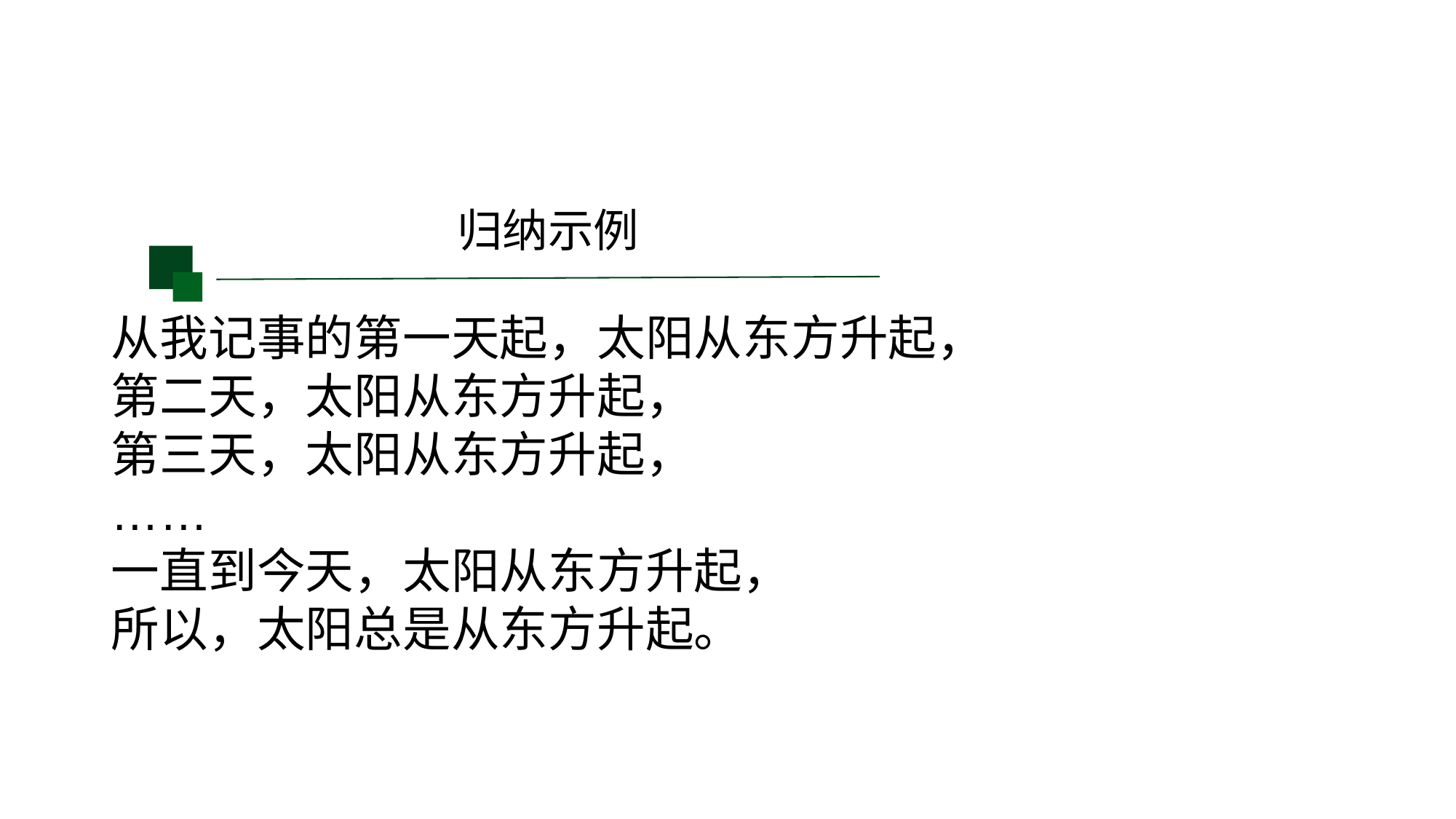

归纳示例

从我记事的第一天起，太阳从东方升起，
第二天，太阳从东方升起，
第三天，太阳从东方升起，
……
一直到今天，太阳从东方升起，
所以，太阳总是从东方升起。